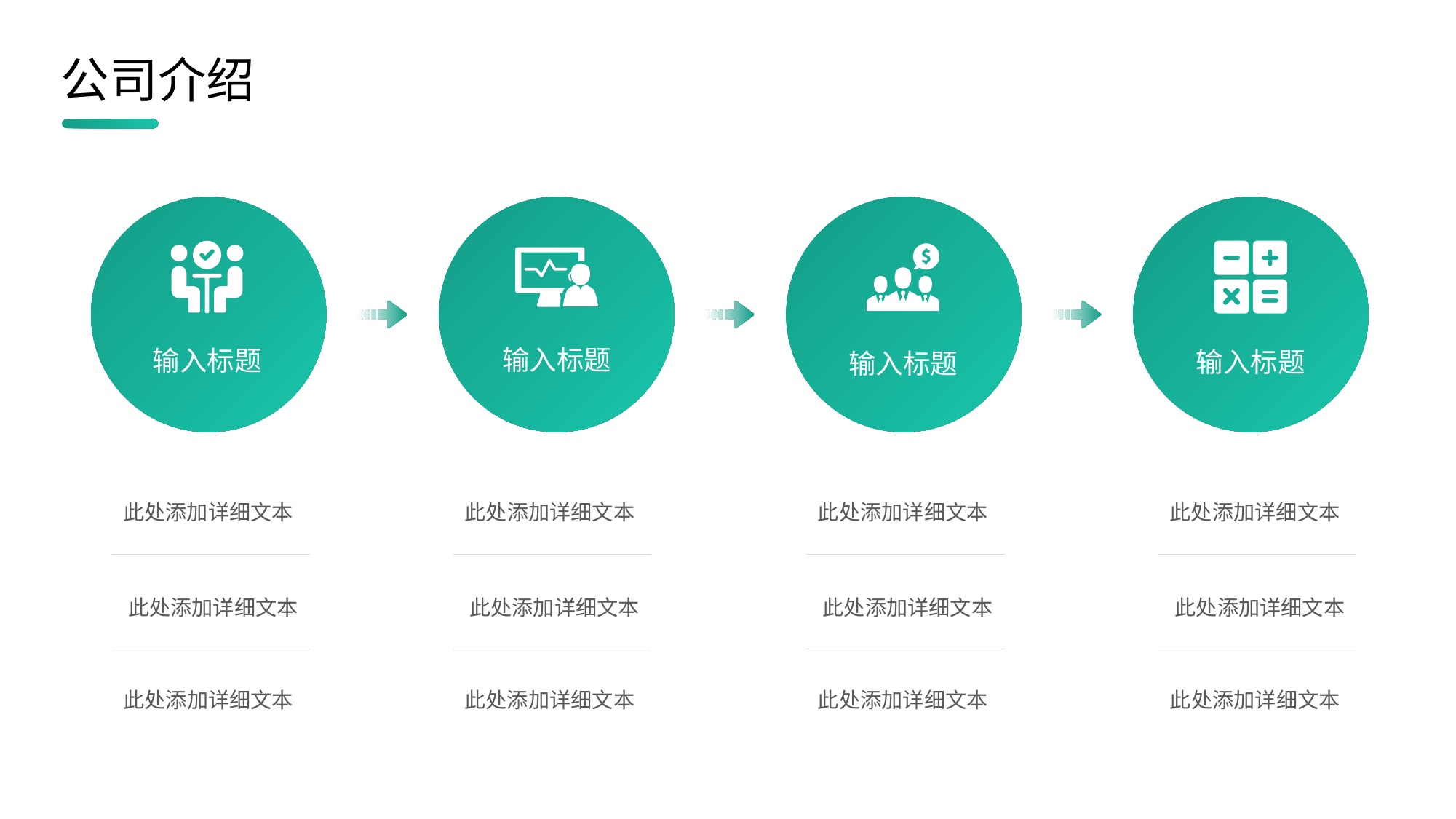

公司介绍

输入标题
输入标题
输入标题
输入标题
此处添加详细文本
此处添加详细文本
此处添加详细文本
此处添加详细文本
此处添加详细文本
此处添加详细文本
此处添加详细文本
此处添加详细文本
此处添加详细文本
此处添加详细文本
此处添加详细文本
此处添加详细文本